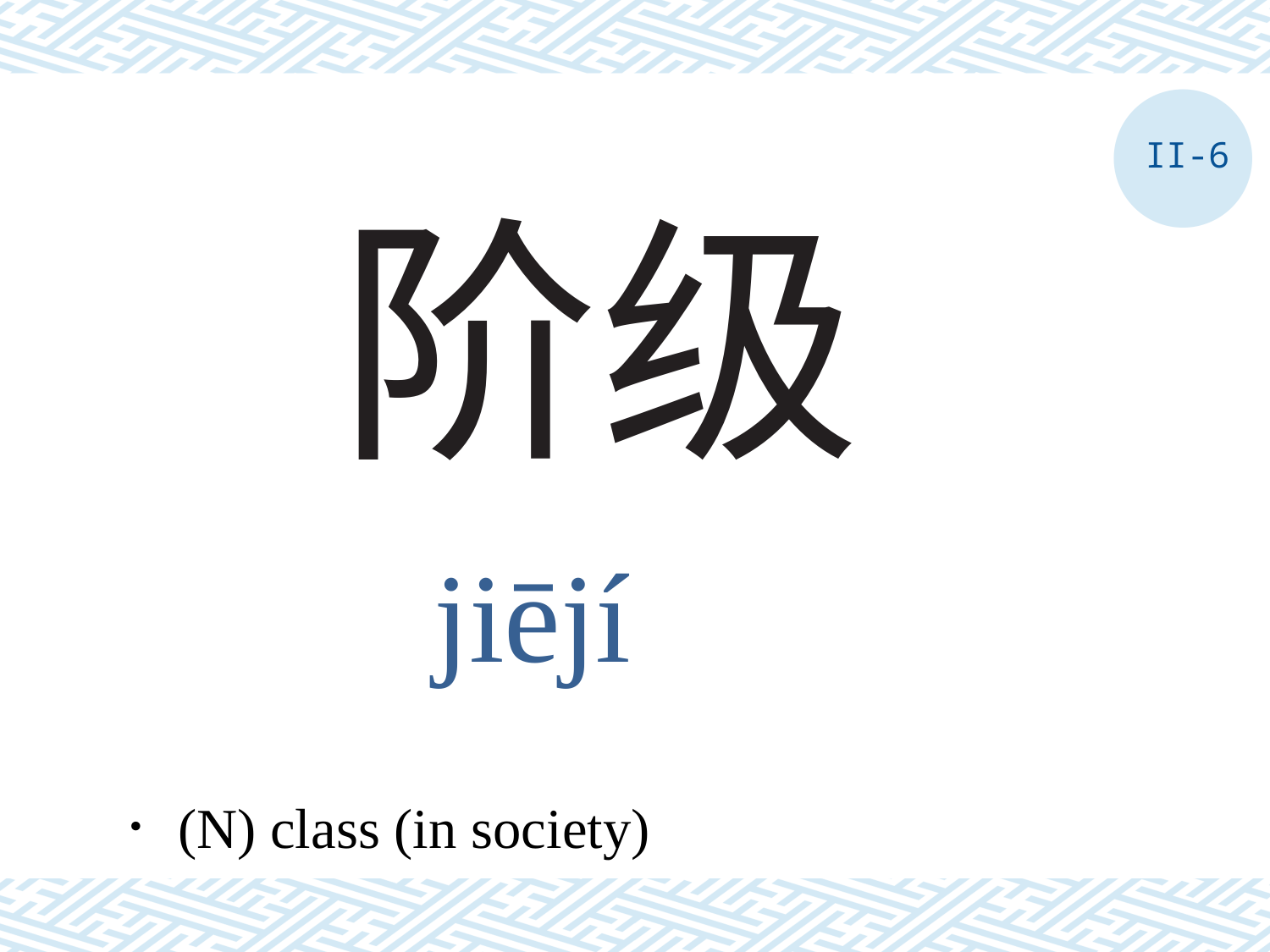

II-6

# 阶级
jiējí
．(N) class (in society)